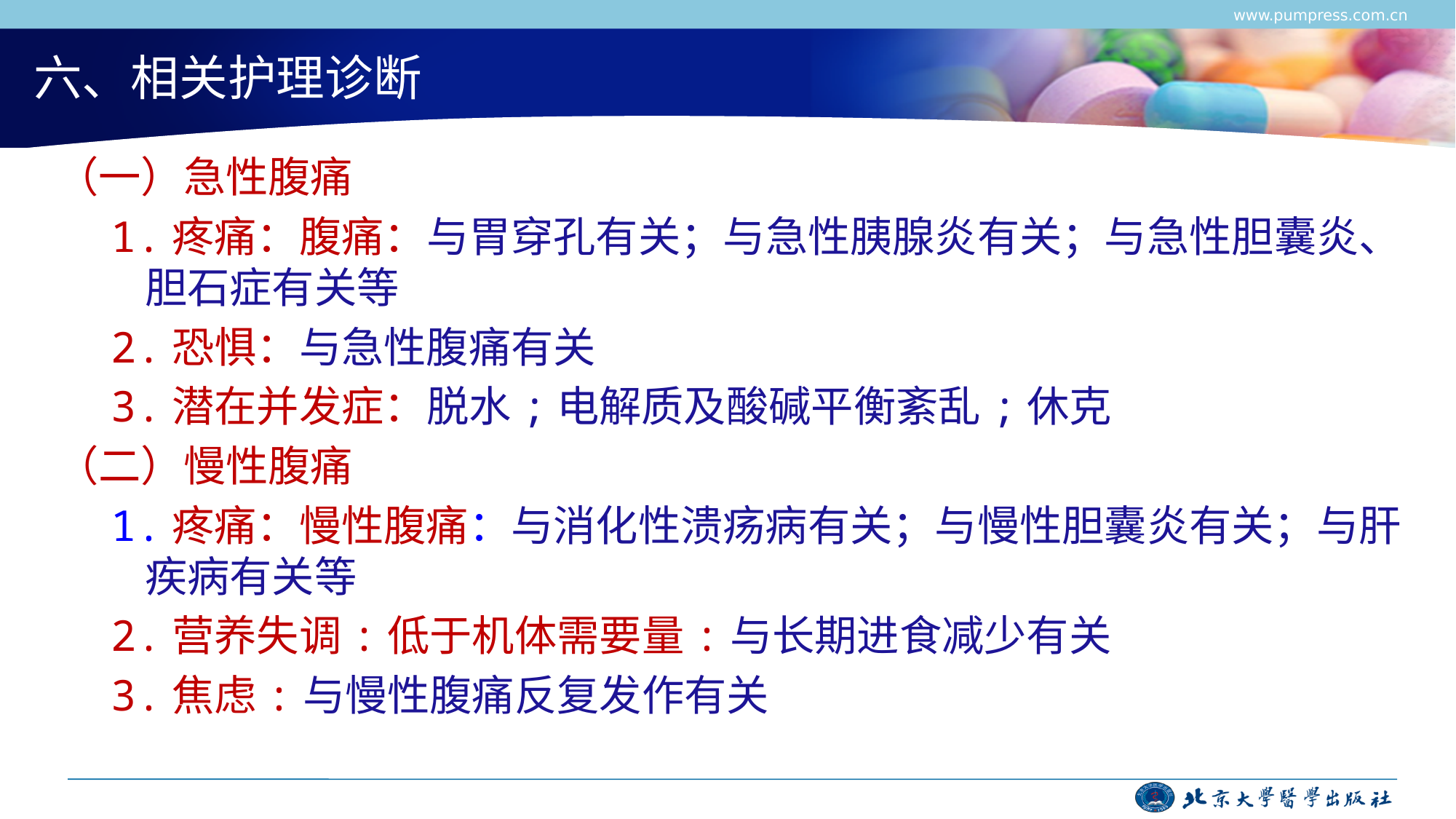

www.pumpress.com.cn
# 六、相关护理诊断
（一）急性腹痛
1.疼痛：腹痛：与胃穿孔有关；与急性胰腺炎有关；与急性胆囊炎、胆石症有关等
2.恐惧：与急性腹痛有关
3.潜在并发症：脱水;电解质及酸碱平衡紊乱;休克
（二）慢性腹痛
1.疼痛：慢性腹痛：与消化性溃疡病有关；与慢性胆囊炎有关；与肝疾病有关等
2.营养失调:低于机体需要量:与长期进食减少有关
3.焦虑:与慢性腹痛反复发作有关